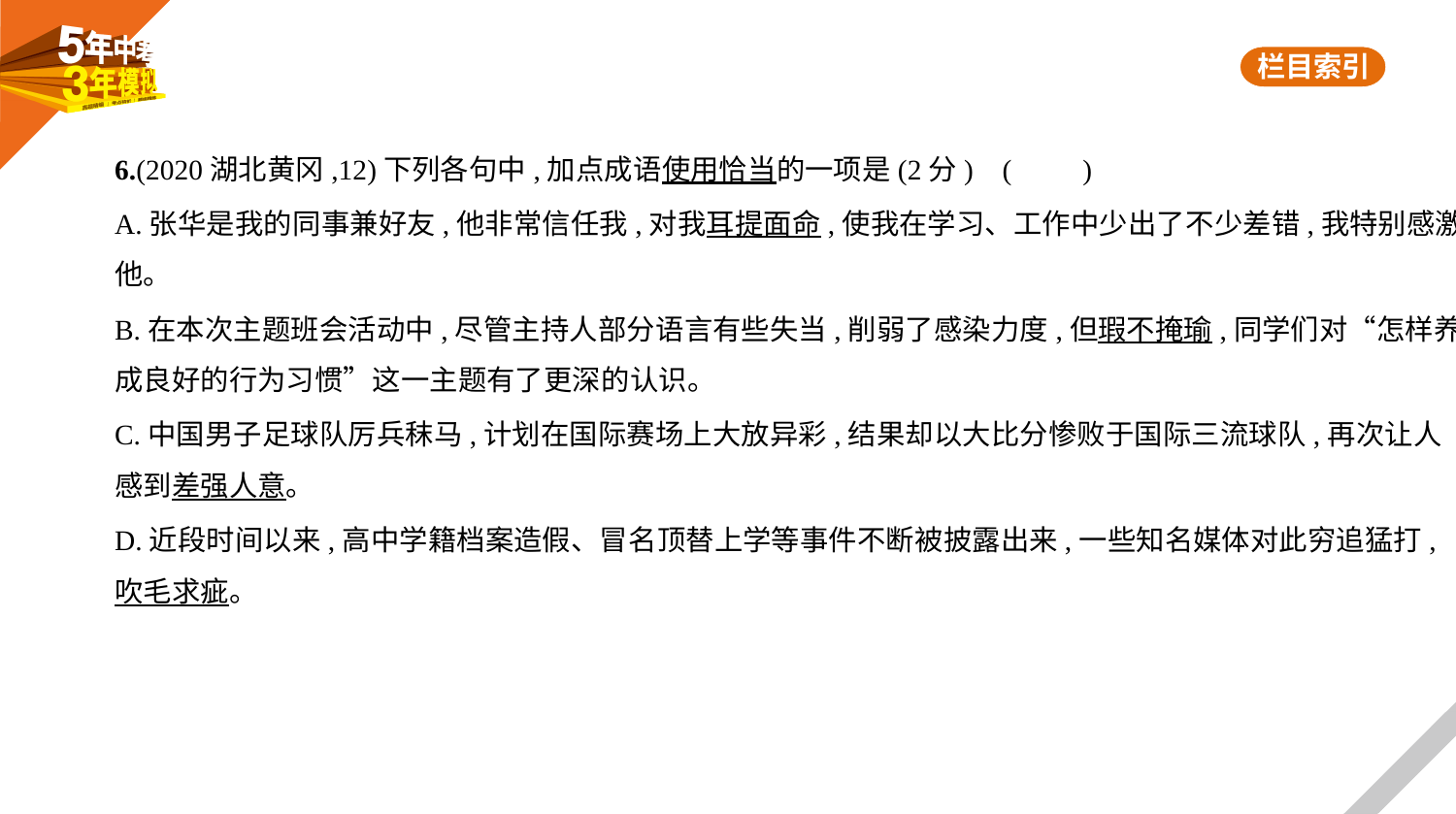

6.(2020湖北黄冈,12)下列各句中,加点成语使用恰当的一项是(2分) (　　)
A.张华是我的同事兼好友,他非常信任我,对我耳提面命,使我在学习、工作中少出了不少差错,我特别感激
他。
B.在本次主题班会活动中,尽管主持人部分语言有些失当,削弱了感染力度,但瑕不掩瑜,同学们对“怎样养
成良好的行为习惯”这一主题有了更深的认识。
C.中国男子足球队厉兵秣马,计划在国际赛场上大放异彩,结果却以大比分惨败于国际三流球队,再次让人
感到差强人意。
D.近段时间以来,高中学籍档案造假、冒名顶替上学等事件不断被披露出来,一些知名媒体对此穷追猛打,
吹毛求疵。